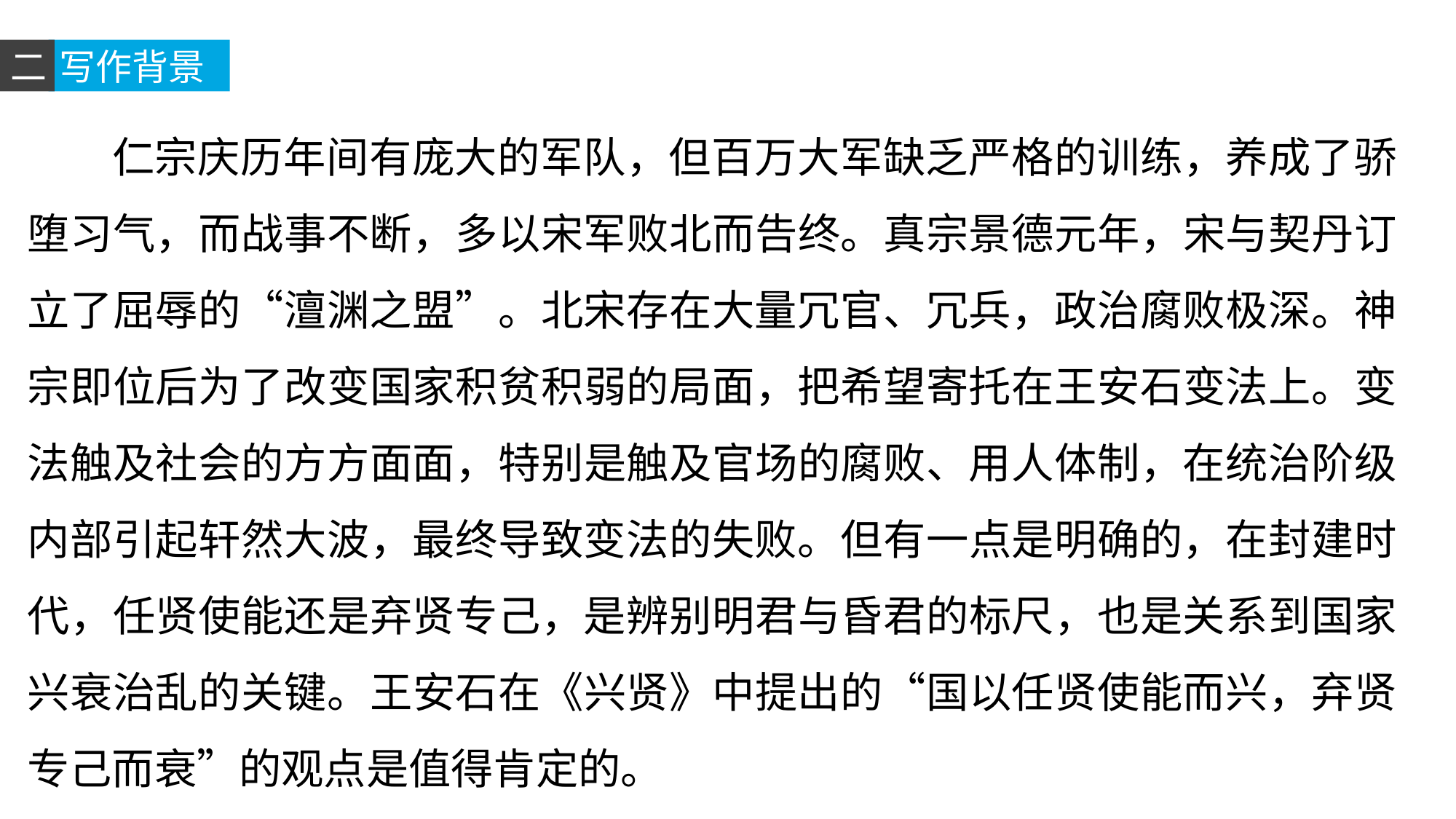

二
写作背景
仁宗庆历年间有庞大的军队，但百万大军缺乏严格的训练，养成了骄堕习气，而战事不断，多以宋军败北而告终。真宗景德元年，宋与契丹订立了屈辱的“澶渊之盟”。北宋存在大量冗官、冗兵，政治腐败极深。神宗即位后为了改变国家积贫积弱的局面，把希望寄托在王安石变法上。变法触及社会的方方面面，特别是触及官场的腐败、用人体制，在统治阶级内部引起轩然大波，最终导致变法的失败。但有一点是明确的，在封建时代，任贤使能还是弃贤专己，是辨别明君与昏君的标尺，也是关系到国家兴衰治乱的关键。王安石在《兴贤》中提出的“国以任贤使能而兴，弃贤专己而衰”的观点是值得肯定的。